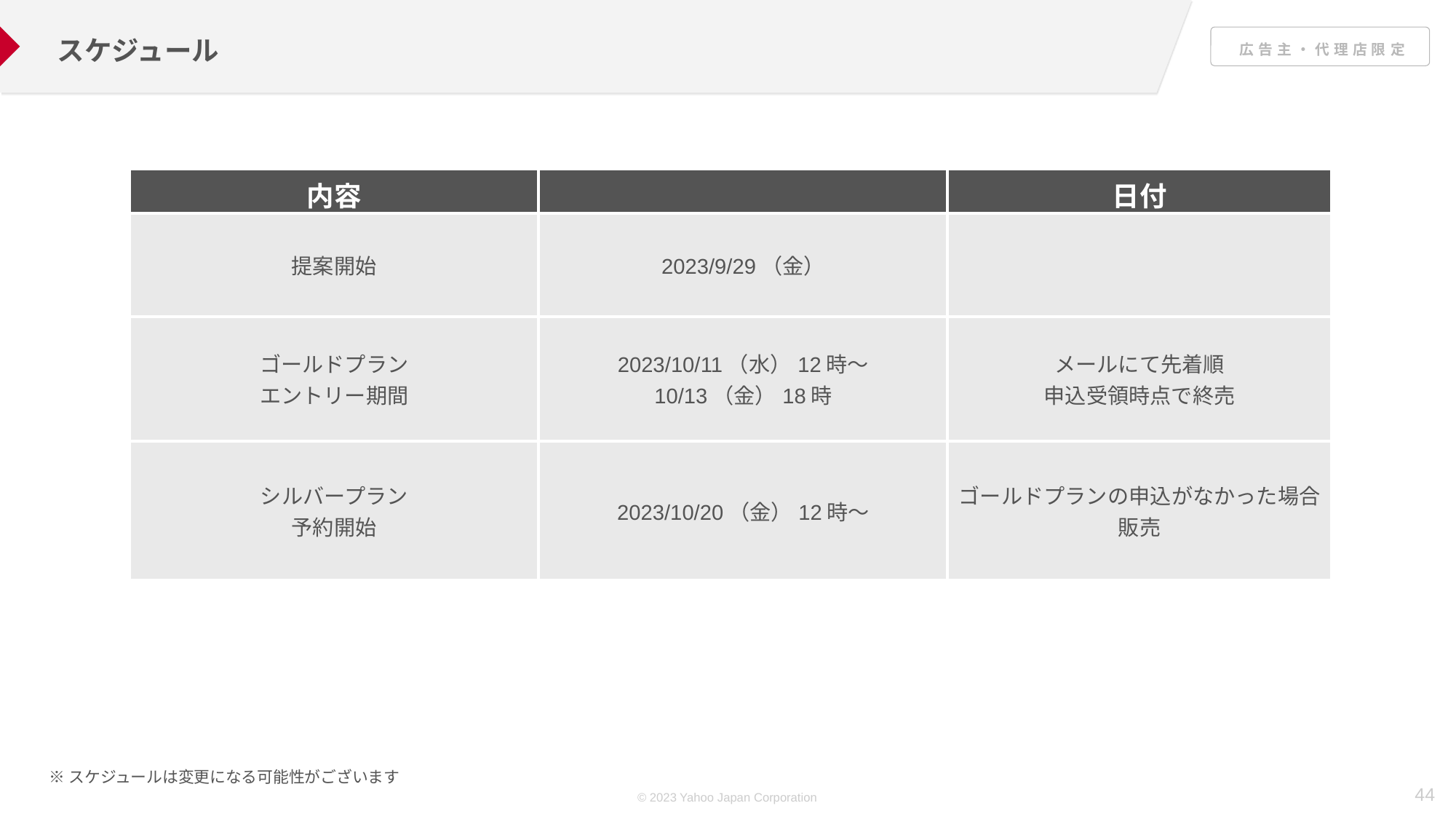

スケジュール
| 内容 |  | 日付 |
| --- | --- | --- |
| 提案開始 | 2023/9/29（金） |  |
| ゴールドプラン エントリー期間 | 2023/10/11（水）12時～ 10/13（金）18時 | メールにて先着順 申込受領時点で終売 |
| シルバープラン 予約開始 | 2023/10/20（金）12時～ | ゴールドプランの申込がなかった場合販売 |
※スケジュールは変更になる可能性がございます